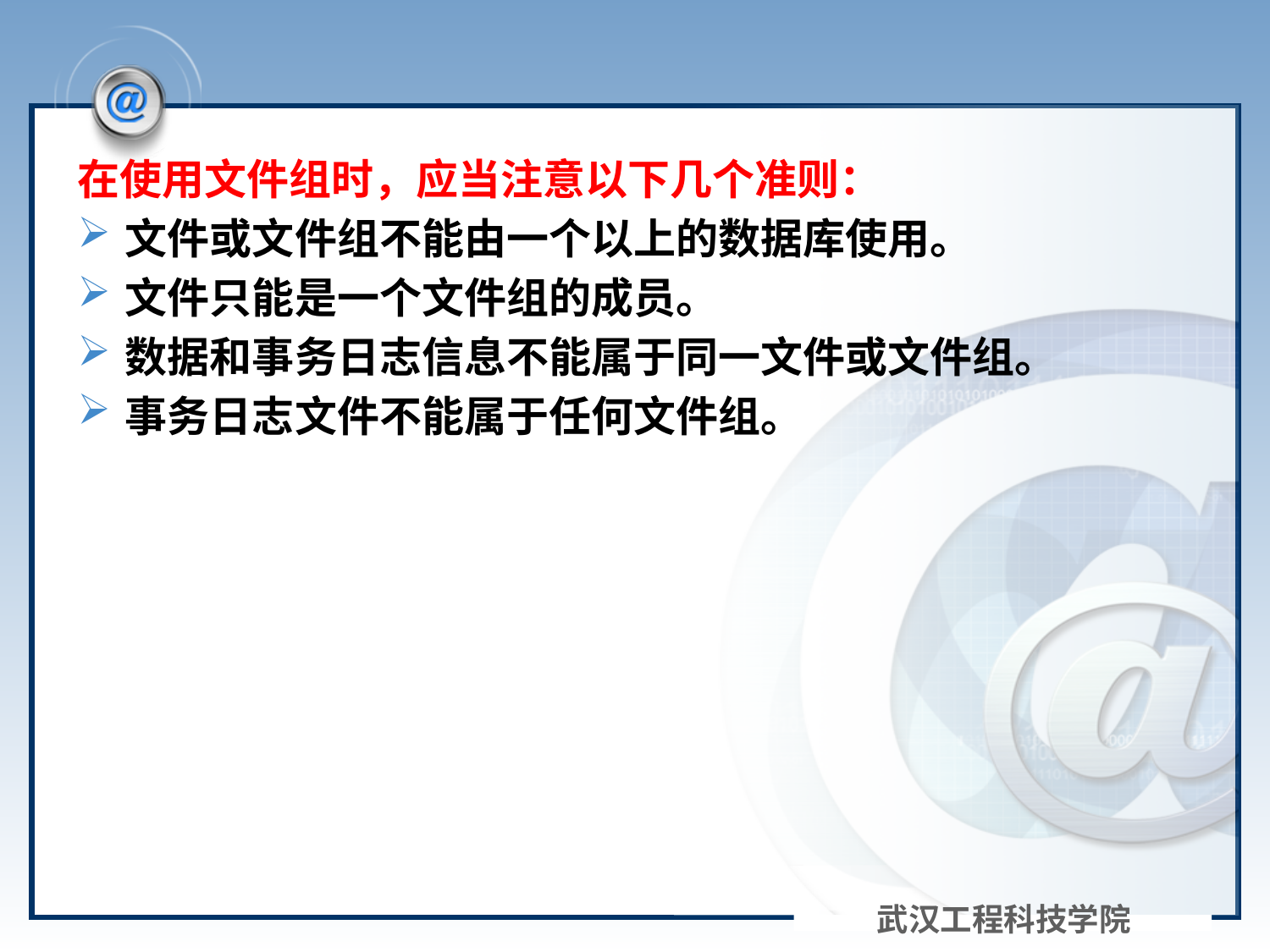

#
在使用文件组时，应当注意以下几个准则：
文件或文件组不能由一个以上的数据库使用。
文件只能是一个文件组的成员。
数据和事务日志信息不能属于同一文件或文件组。
事务日志文件不能属于任何文件组。

武汉工程科技学院